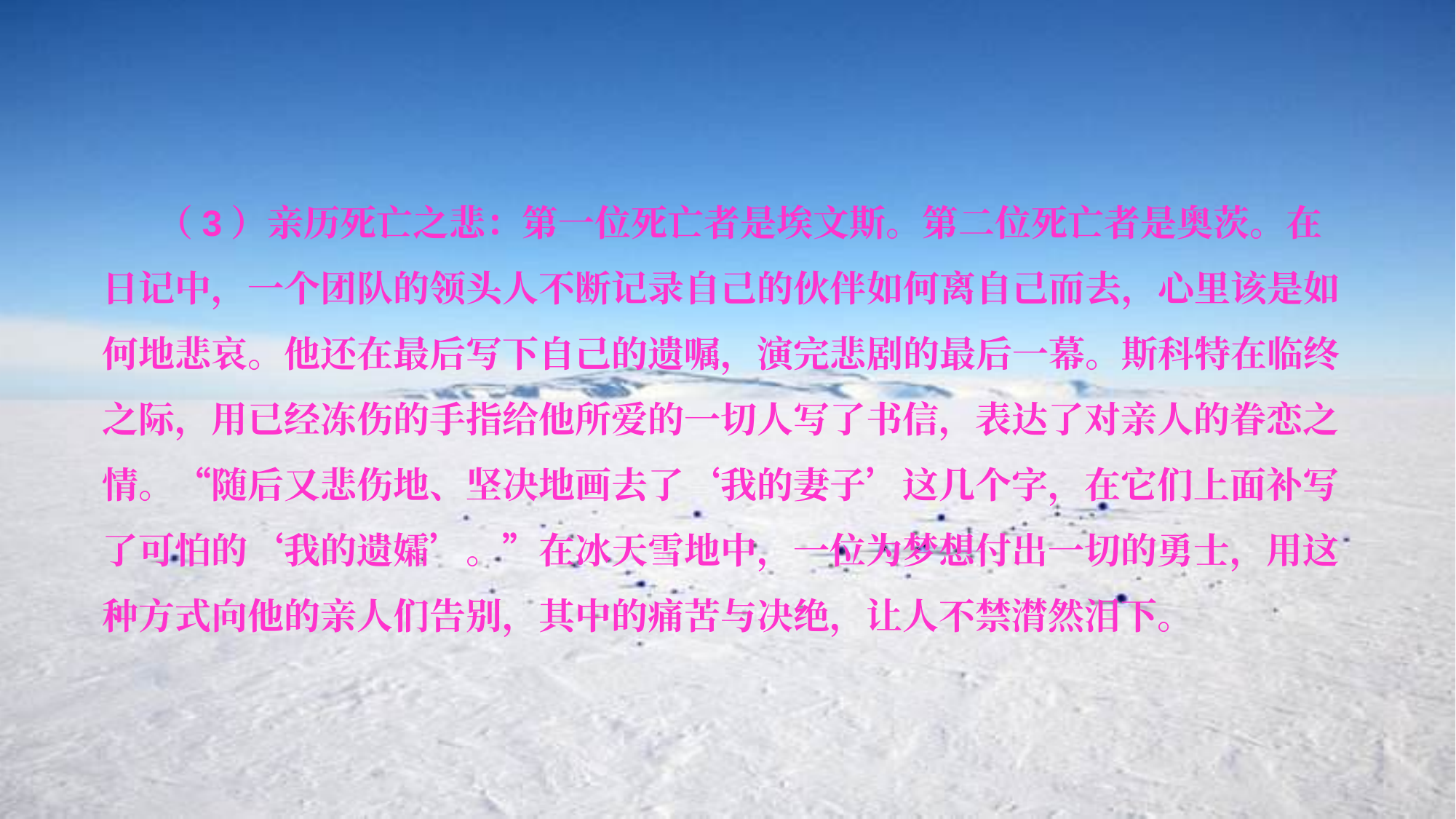

#
（3）亲历死亡之悲：第一位死亡者是埃文斯。第二位死亡者是奥茨。在日记中，一个团队的领头人不断记录自己的伙伴如何离自己而去，心里该是如何地悲哀。他还在最后写下自己的遗嘱，演完悲剧的最后一幕。斯科特在临终之际，用已经冻伤的手指给他所爱的一切人写了书信，表达了对亲人的眷恋之情。“随后又悲伤地、坚决地画去了‘我的妻子’这几个字，在它们上面补写了可怕的‘我的遗孀’。”在冰天雪地中，一位为梦想付出一切的勇士，用这种方式向他的亲人们告别，其中的痛苦与决绝，让人不禁潸然泪下。